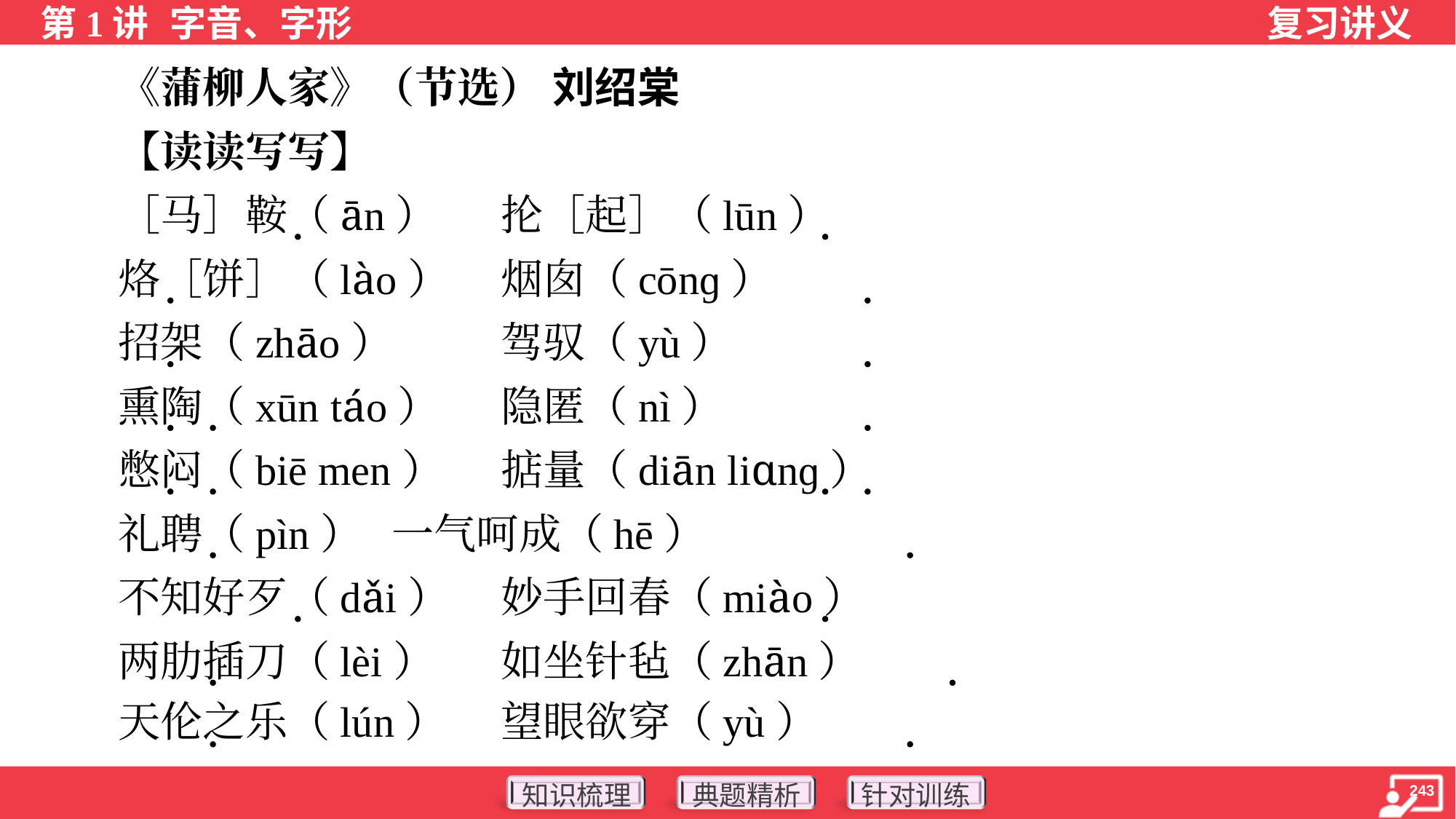

《蒲柳人家》（节选） 刘绍棠
    【读读写写】
    ［马］鞍（ān）	抡［起］（lūn）
    烙［饼］（lào）	烟囱（cōnɡ）
    招架（zhāo）	驾驭（yù）
    熏陶（xūn táo）	隐匿（nì）
    憋闷（biē men）	掂量（diān liɑnɡ）
    礼聘（pìn）	一气呵成（hē）
    不知好歹（dǎi）	妙手回春（miào）
    两肋插刀（lèi）	如坐针毡（zhān）
    天伦之乐（lún）	望眼欲穿（yù）